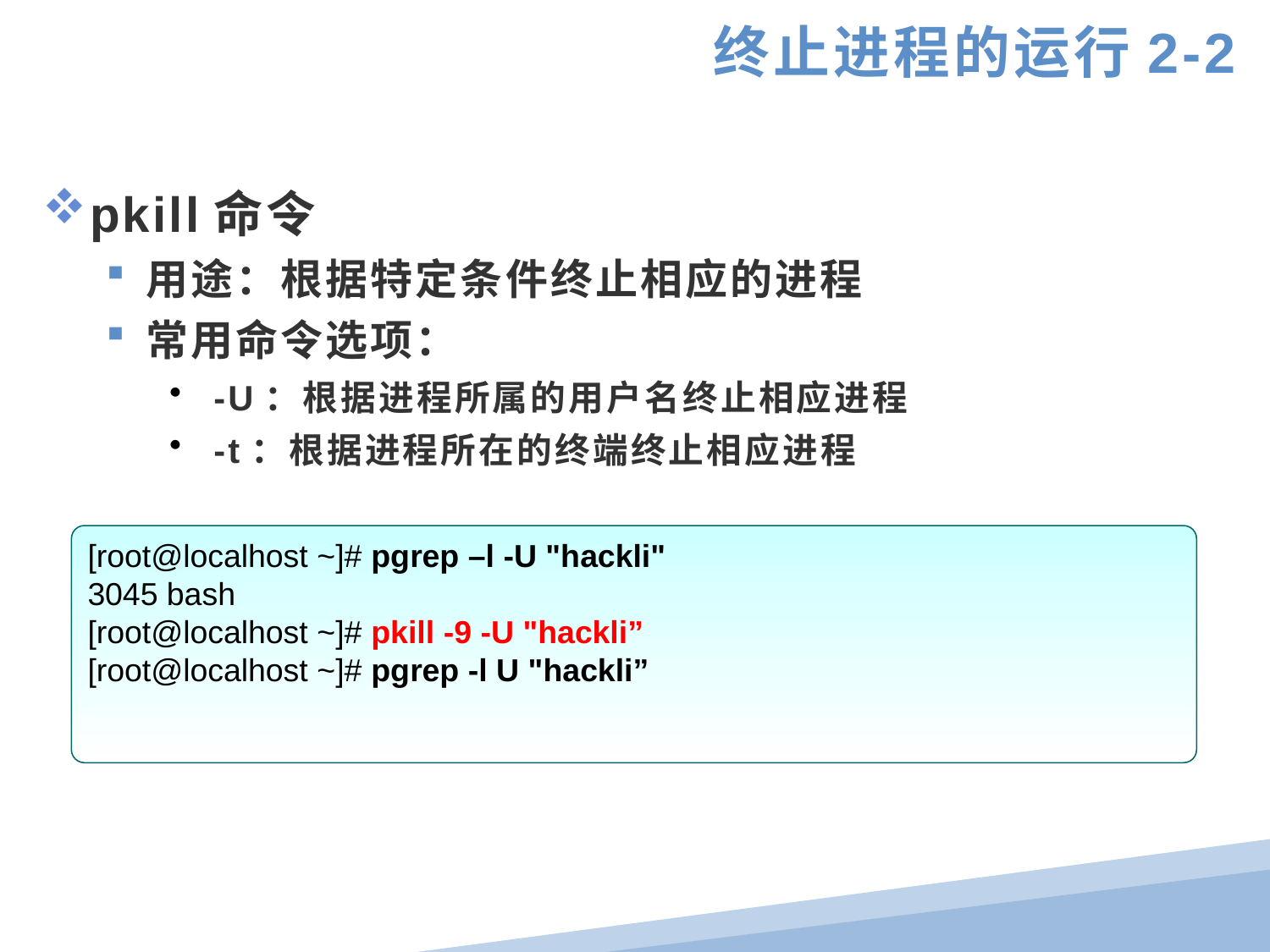

终止进程的运行2-2
pkill命令
用途：根据特定条件终止相应的进程
常用命令选项：
 -U：根据进程所属的用户名终止相应进程
 -t：根据进程所在的终端终止相应进程
[root@localhost ~]# pgrep –l -U "hackli"
3045 bash
[root@localhost ~]# pkill -9 -U "hackli”
[root@localhost ~]# pgrep -l U "hackli”